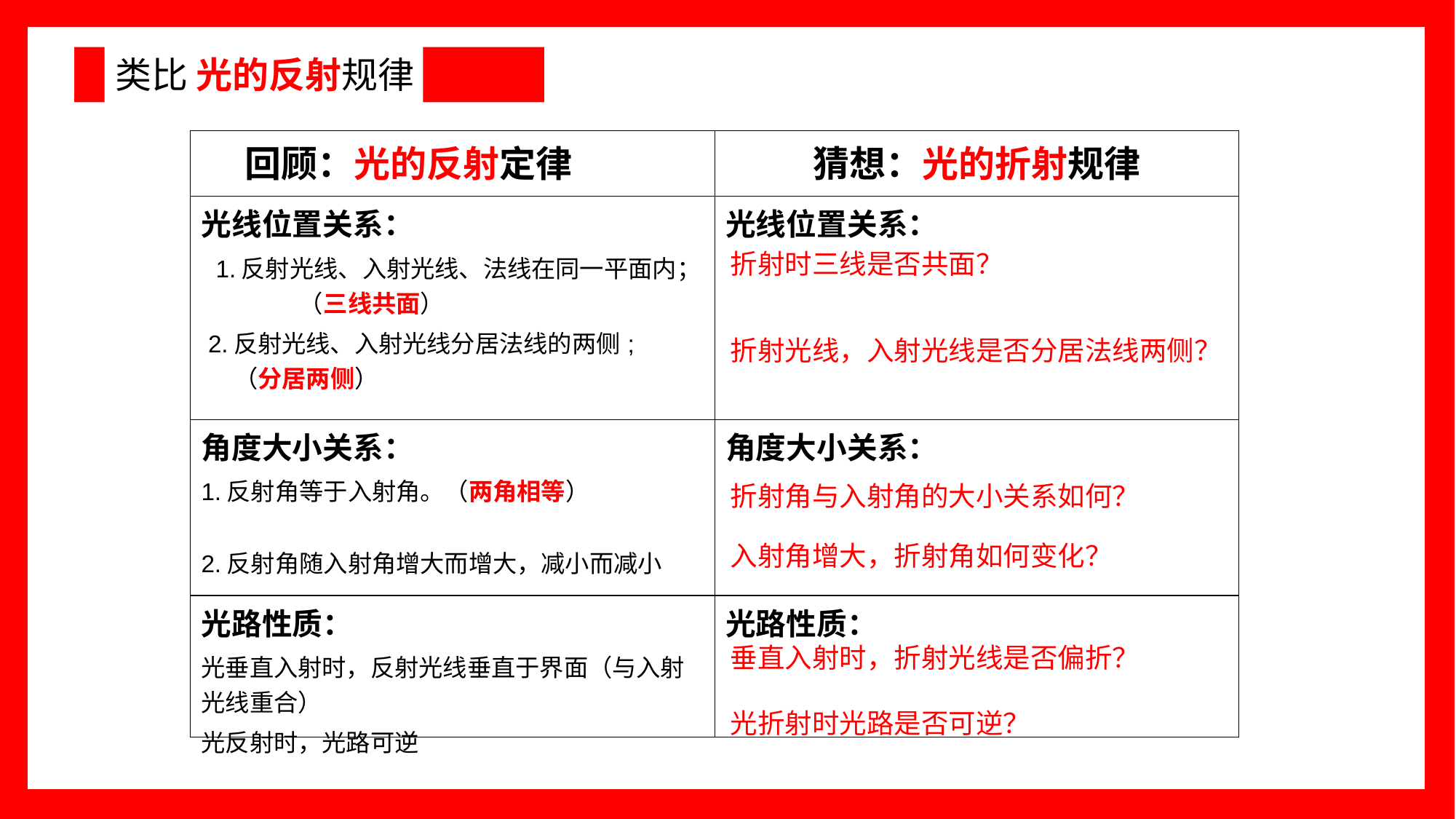

# 类比 光的反射规律
| 回顾：光的反射定律 | 猜想：光的折射规律 |
| --- | --- |
| 光线位置关系： 1.反射光线、入射光线、法线在同一平面内； （三线共面） 2.反射光线、入射光线分居法线的两侧; （分居两侧） | 光线位置关系： |
| 角度大小关系： 1.反射角等于入射角。（两角相等） 2.反射角随入射角增大而增大，减小而减小 | 角度大小关系： |
| 光路性质： 光垂直入射时，反射光线垂直于界面（与入射光线重合） 光反射时，光路可逆 | 光路性质： |
折射时三线是否共面？

折射光线，入射光线是否分居法线两侧？
折射角与入射角的大小关系如何？
入射角增大，折射角如何变化？
垂直入射时，折射光线是否偏折？

光折射时光路是否可逆？